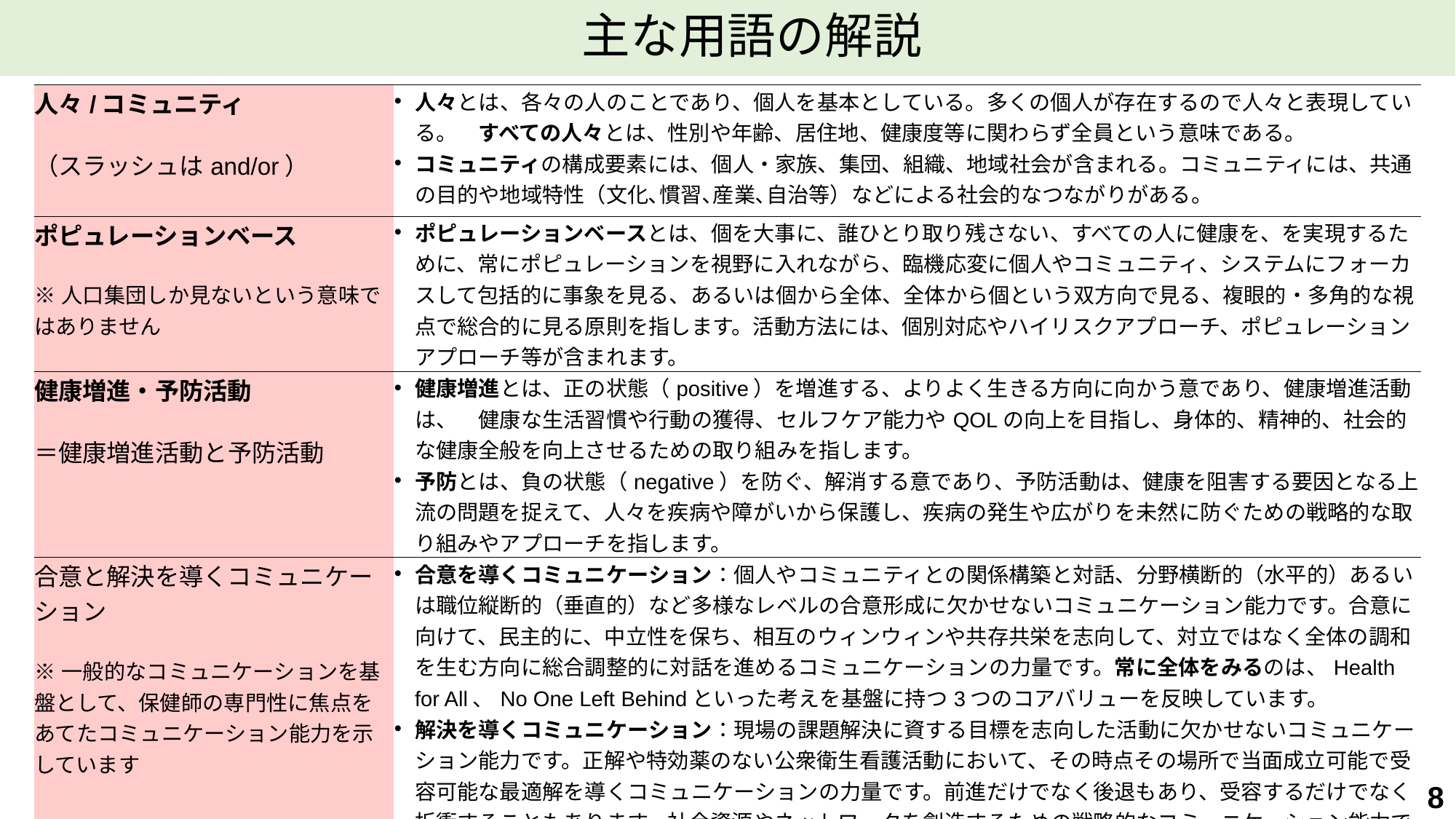

主な用語の解説
| 人々/コミュニティ （スラッシュはand/or） | 人々とは、各々の人のことであり、個人を基本としている。多くの個人が存在するので人々と表現している。　すべての人々とは、性別や年齢、居住地、健康度等に関わらず全員という意味である。 コミュニティの構成要素には、個人・家族、集団、組織、地域社会が含まれる。コミュニティには、共通の目的や地域特性（文化､慣習､産業､自治等）などによる社会的なつながりがある。 |
| --- | --- |
| ポピュレーションベース ※人口集団しか見ないという意味ではありません | ポピュレーションベースとは、個を大事に、誰ひとり取り残さない、すべての人に健康を、を実現するために、常にポピュレーションを視野に入れながら、臨機応変に個人やコミュニティ、システムにフォーカスして包括的に事象を見る、あるいは個から全体、全体から個という双方向で見る、複眼的・多角的な視点で総合的に見る原則を指します。活動方法には、個別対応やハイリスクアプローチ、ポピュレーションアプローチ等が含まれます。 |
| 健康増進・予防活動 ＝健康増進活動と予防活動 | 健康増進とは、正の状態（positive）を増進する、よりよく生きる方向に向かう意であり、健康増進活動は、　健康な生活習慣や行動の獲得、セルフケア能力やQOLの向上を目指し、身体的、精神的、社会的な健康全般を向上させるための取り組みを指します。 予防とは、負の状態（negative）を防ぐ、解消する意であり、予防活動は、健康を阻害する要因となる上流の問題を捉えて、人々を疾病や障がいから保護し、疾病の発生や広がりを未然に防ぐための戦略的な取り組みやアプローチを指します。 |
| 合意と解決を導くコミュニケーション ※一般的なコミュニケーションを基盤として、保健師の専門性に焦点をあてたコミュニケーション能力を示しています | 合意を導くコミュニケーション：個人やコミュニティとの関係構築と対話、分野横断的（水平的）あるいは職位縦断的（垂直的）など多様なレベルの合意形成に欠かせないコミュニケーション能力です。合意に向けて、民主的に、中立性を保ち、相互のウィンウィンや共存共栄を志向して、対立ではなく全体の調和を生む方向に総合調整的に対話を進めるコミュニケーションの力量です。常に全体をみるのは、Health for All、No One Left Behindといった考えを基盤に持つ3つのコアバリューを反映しています。 解決を導くコミュニケーション：現場の課題解決に資する目標を志向した活動に欠かせないコミュニケーション能力です。正解や特効薬のない公衆衛生看護活動において、その時点その場所で当面成立可能で受容可能な最適解を導くコミュニケーションの力量です。前進だけでなく後退もあり、受容するだけでなく折衝することもあります。社会資源やネットワークを創造するための戦略的なコミュニケーション能力でもあります。 これら両方のコミュニケーション能力を駆使して、プロセスを重視し、バランスを取りながら、全体のよりよい方向に向けて活動するところに保健師の専門性があります。 |
8